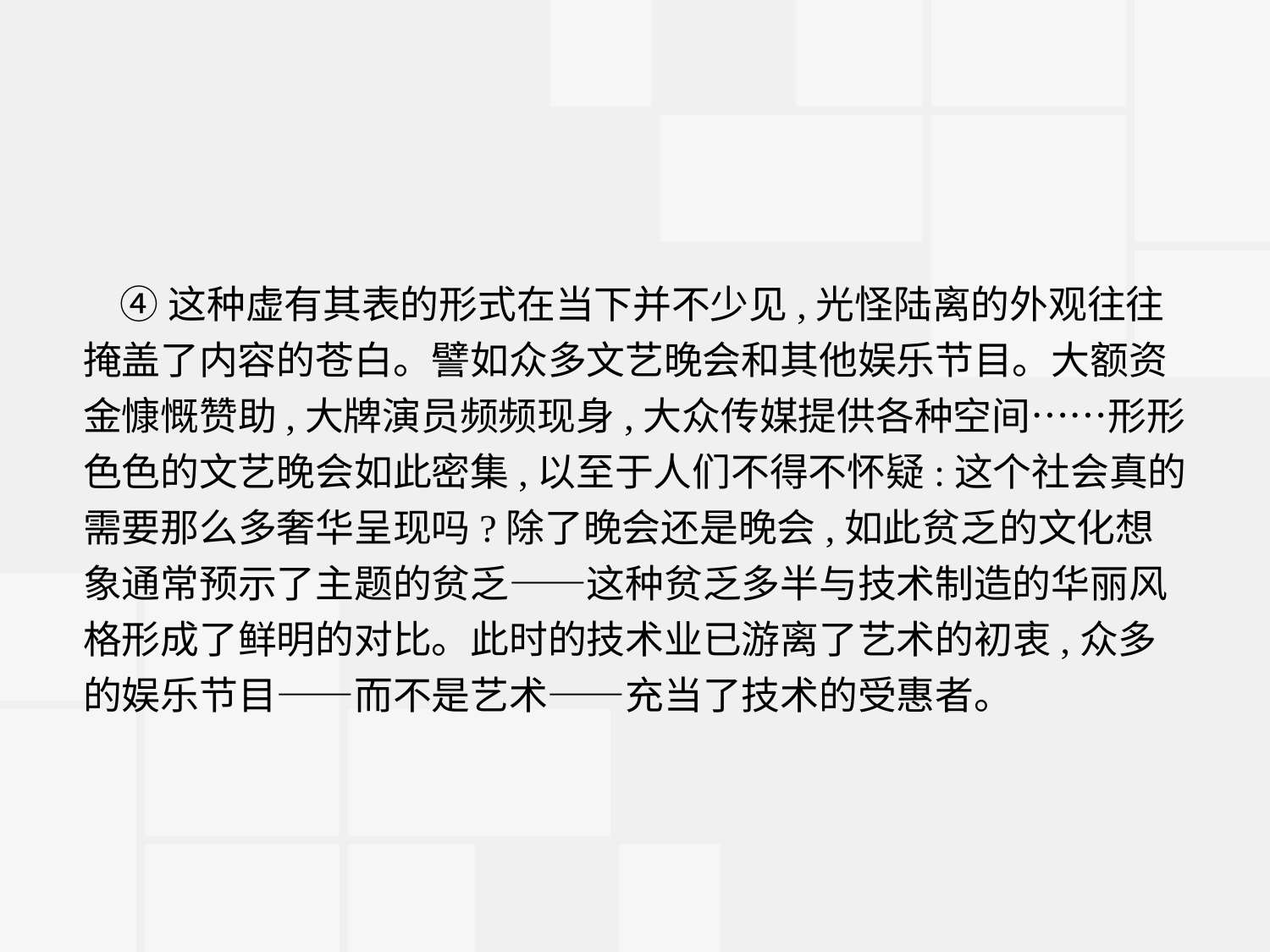

④这种虚有其表的形式在当下并不少见,光怪陆离的外观往往掩盖了内容的苍白。譬如众多文艺晚会和其他娱乐节目。大额资金慷慨赞助,大牌演员频频现身,大众传媒提供各种空间……形形色色的文艺晚会如此密集,以至于人们不得不怀疑:这个社会真的需要那么多奢华呈现吗?除了晚会还是晚会,如此贫乏的文化想象通常预示了主题的贫乏——这种贫乏多半与技术制造的华丽风格形成了鲜明的对比。此时的技术业已游离了艺术的初衷,众多的娱乐节目——而不是艺术——充当了技术的受惠者。